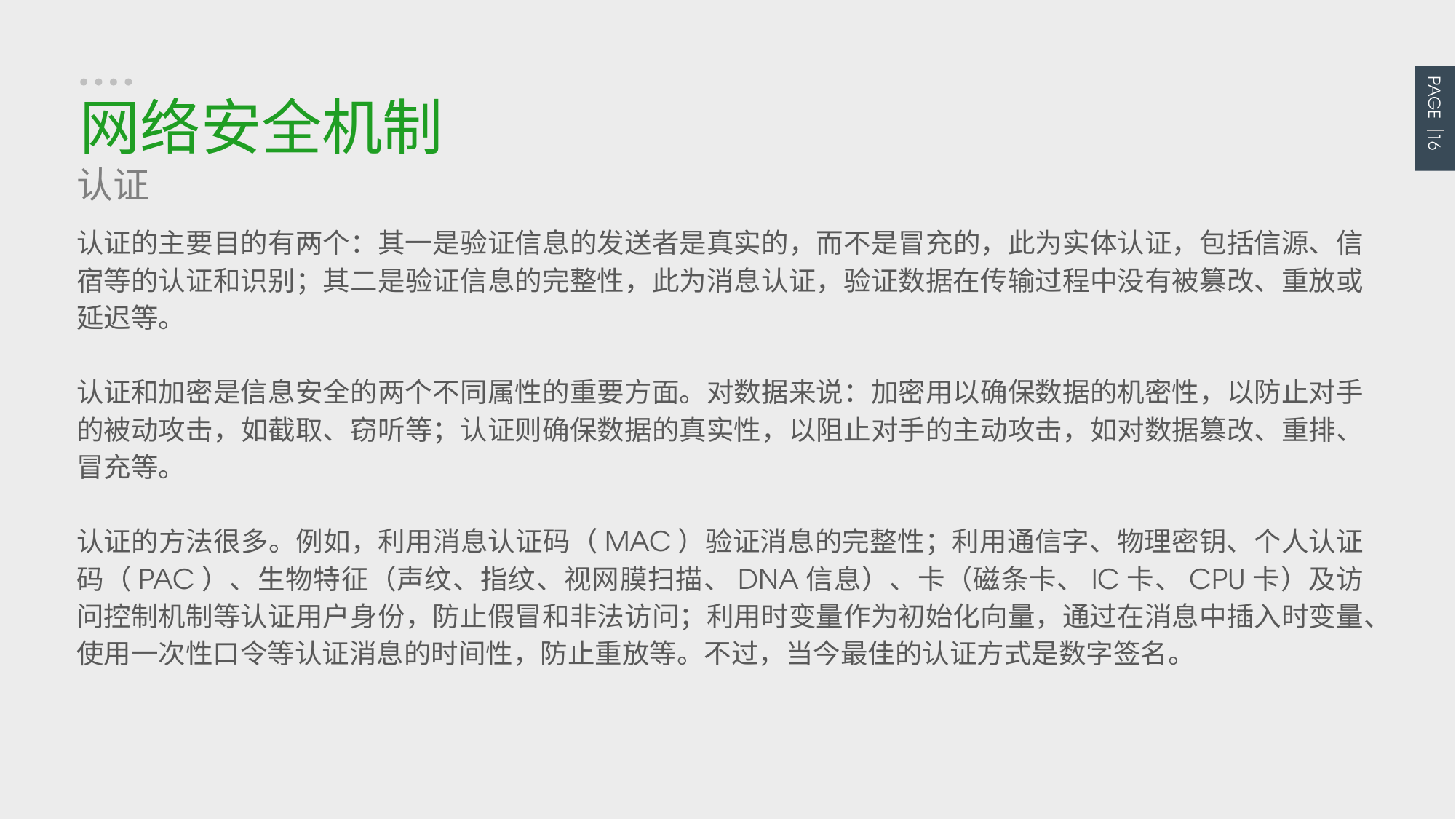

PAGE   16
网络安全机制
认证
认证的主要目的有两个：其一是验证信息的发送者是真实的，而不是冒充的，此为实体认证，包括信源、信宿等的认证和识别；其二是验证信息的完整性，此为消息认证，验证数据在传输过程中没有被篡改、重放或延迟等。

认证和加密是信息安全的两个不同属性的重要方面。对数据来说：加密用以确保数据的机密性，以防止对手的被动攻击，如截取、窃听等；认证则确保数据的真实性，以阻止对手的主动攻击，如对数据篡改、重排、冒充等。

认证的方法很多。例如，利用消息认证码（MAC）验证消息的完整性；利用通信字、物理密钥、个人认证码（PAC）、生物特征（声纹、指纹、视网膜扫描、DNA信息）、卡（磁条卡、IC卡、CPU卡）及访问控制机制等认证用户身份，防止假冒和非法访问；利用时变量作为初始化向量，通过在消息中插入时变量、使用一次性口令等认证消息的时间性，防止重放等。不过，当今最佳的认证方式是数字签名。